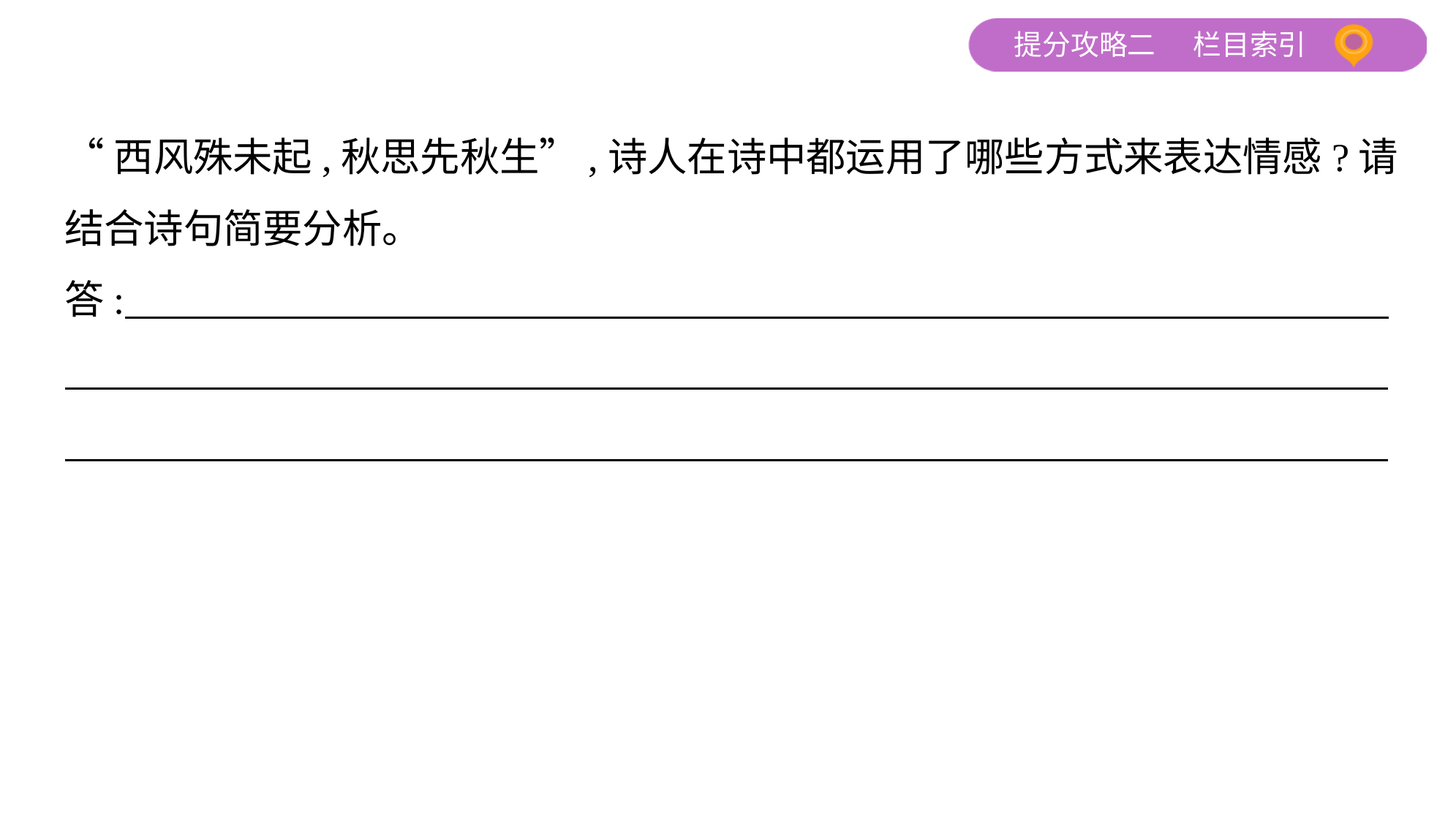

“西风殊未起,秋思先秋生”,诗人在诗中都运用了哪些方式来表达情感?请
结合诗句简要分析。
答: